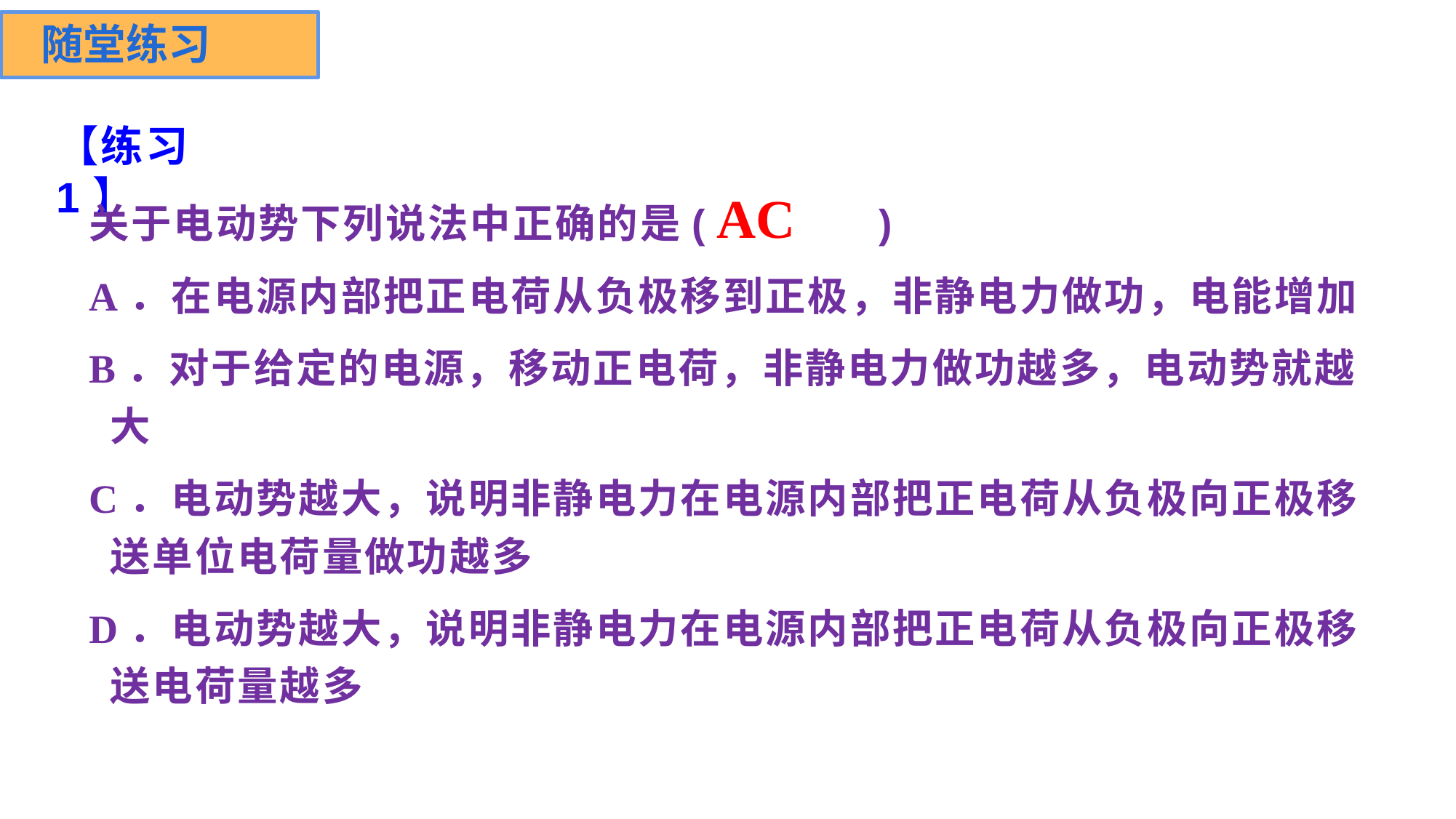

随堂练习
【练习1】
关于电动势下列说法中正确的是(　      　)
A．在电源内部把正电荷从负极移到正极，非静电力做功，电能增加
B．对于给定的电源，移动正电荷，非静电力做功越多，电动势就越大
C．电动势越大，说明非静电力在电源内部把正电荷从负极向正极移送单位电荷量做功越多
D．电动势越大，说明非静电力在电源内部把正电荷从负极向正极移送电荷量越多
AC